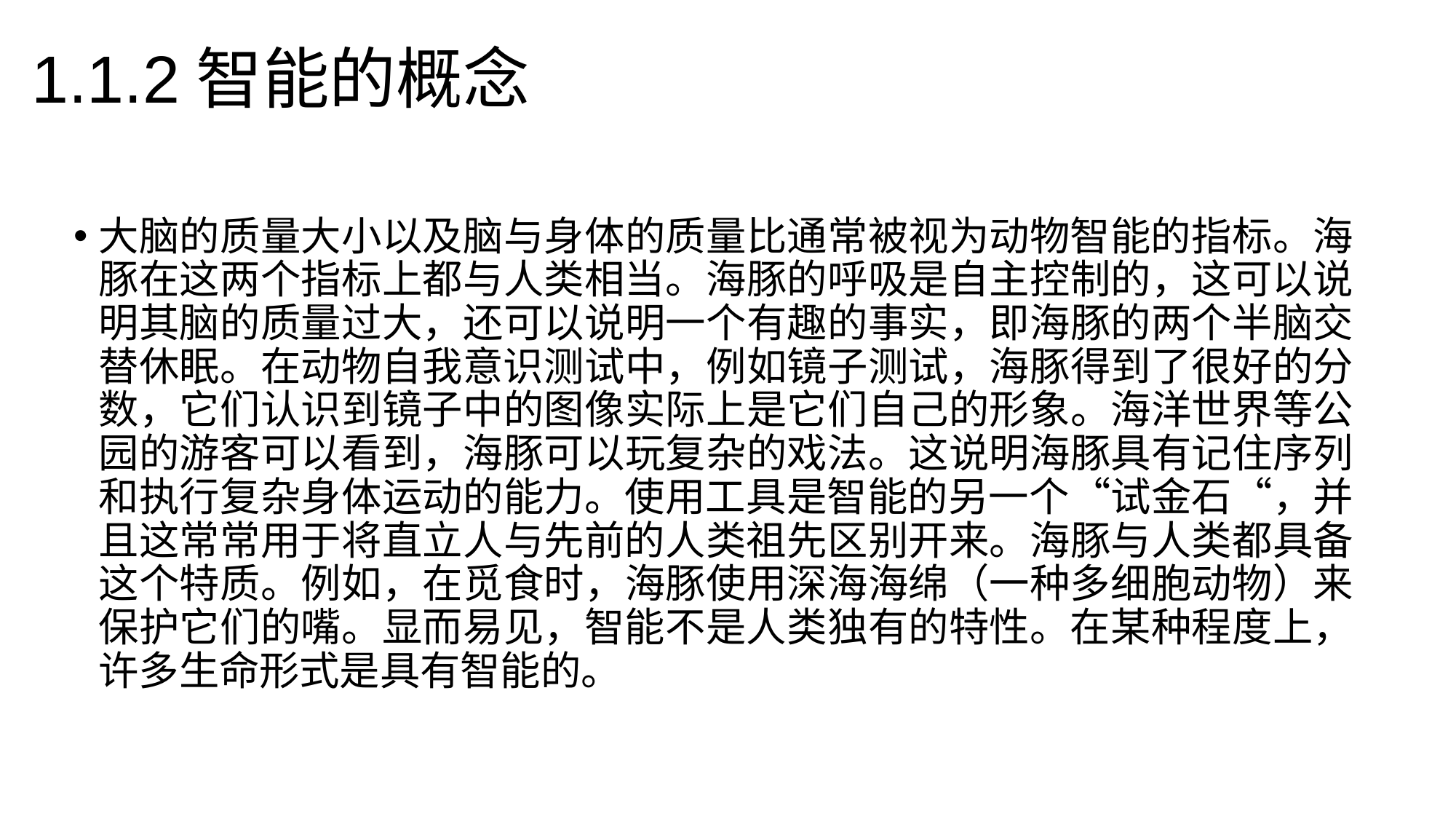

1.1.2智能的概念
大脑的质量大小以及脑与身体的质量比通常被视为动物智能的指标。海豚在这两个指标上都与人类相当。海豚的呼吸是自主控制的，这可以说明其脑的质量过大，还可以说明一个有趣的事实，即海豚的两个半脑交替休眠。在动物自我意识测试中，例如镜子测试，海豚得到了很好的分数，它们认识到镜子中的图像实际上是它们自己的形象。海洋世界等公园的游客可以看到，海豚可以玩复杂的戏法。这说明海豚具有记住序列和执行复杂身体运动的能力。使用工具是智能的另一个“试金石“，并且这常常用于将直立人与先前的人类祖先区别开来。海豚与人类都具备这个特质。例如，在觅食时，海豚使用深海海绵（一种多细胞动物）来保护它们的嘴。显而易见，智能不是人类独有的特性。在某种程度上，许多生命形式是具有智能的。